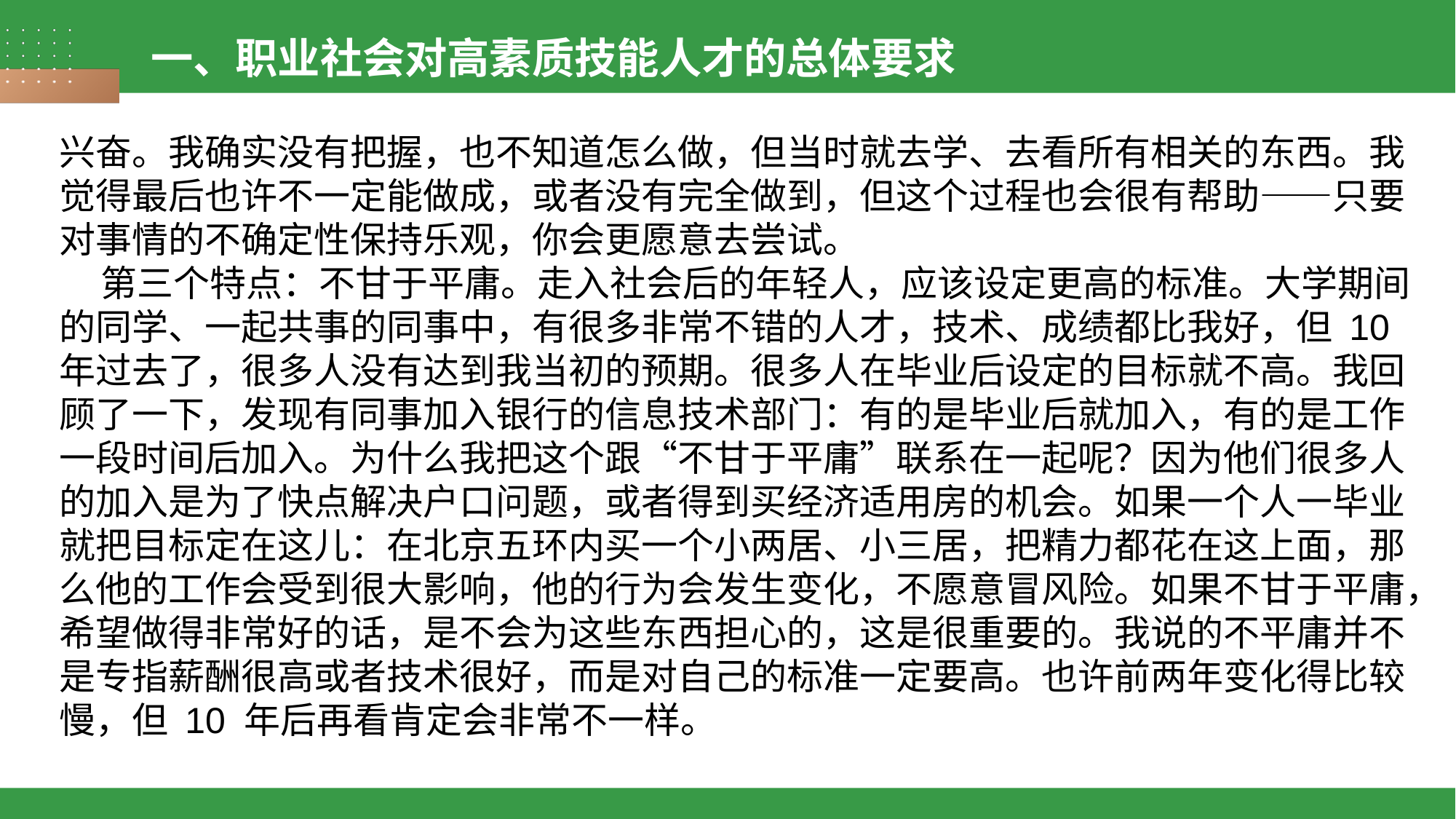

一、职业社会对高素质技能人才的总体要求
兴奋。我确实没有把握，也不知道怎么做，但当时就去学、去看所有相关的东西。我觉得最后也许不一定能做成，或者没有完全做到，但这个过程也会很有帮助——只要对事情的不确定性保持乐观，你会更愿意去尝试。
    第三个特点：不甘于平庸。走入社会后的年轻人，应该设定更高的标准。大学期间的同学、一起共事的同事中，有很多非常不错的人才，技术、成绩都比我好，但 10 年过去了，很多人没有达到我当初的预期。很多人在毕业后设定的目标就不高。我回顾了一下，发现有同事加入银行的信息技术部门：有的是毕业后就加入，有的是工作一段时间后加入。为什么我把这个跟“不甘于平庸”联系在一起呢？因为他们很多人的加入是为了快点解决户口问题，或者得到买经济适用房的机会。如果一个人一毕业就把目标定在这儿：在北京五环内买一个小两居、小三居，把精力都花在这上面，那么他的工作会受到很大影响，他的行为会发生变化，不愿意冒风险。如果不甘于平庸，希望做得非常好的话，是不会为这些东西担心的，这是很重要的。我说的不平庸并不是专指薪酬很高或者技术很好，而是对自己的标准一定要高。也许前两年变化得比较慢，但 10 年后再看肯定会非常不一样。